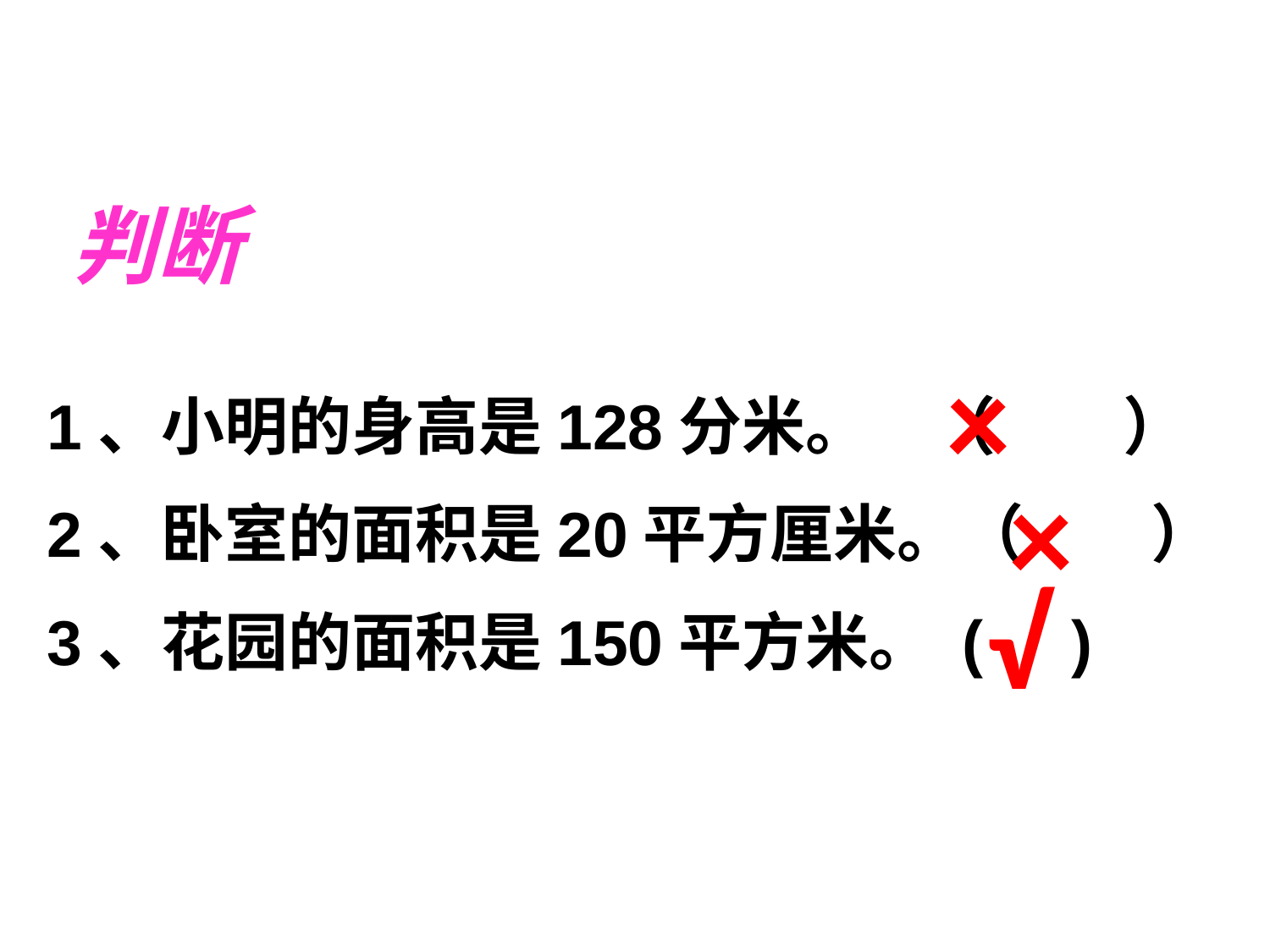

判断
×
1、小明的身高是128分米。　（　　）
2、卧室的面积是20平方厘米。（　　）
3、花园的面积是150平方米。 (     )

×
√